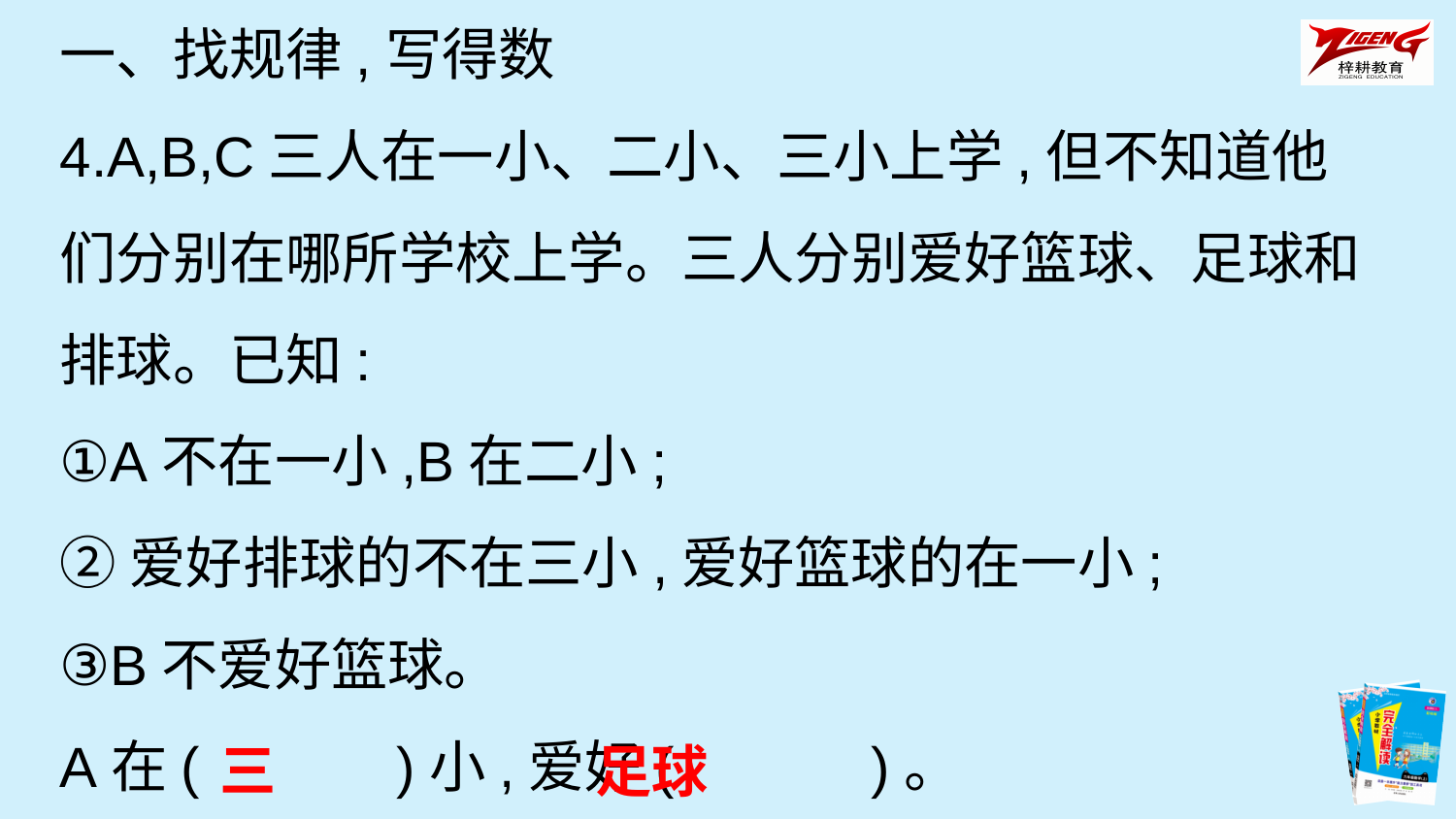

一、找规律,写得数
4.A,B,C三人在一小、二小、三小上学,但不知道他们分别在哪所学校上学。三人分别爱好篮球、足球和排球。已知:
①A不在一小,B在二小;
②爱好排球的不在三小,爱好篮球的在一小;
③B不爱好篮球。
A在(　　　)小,爱好(　　　)。
三
足球